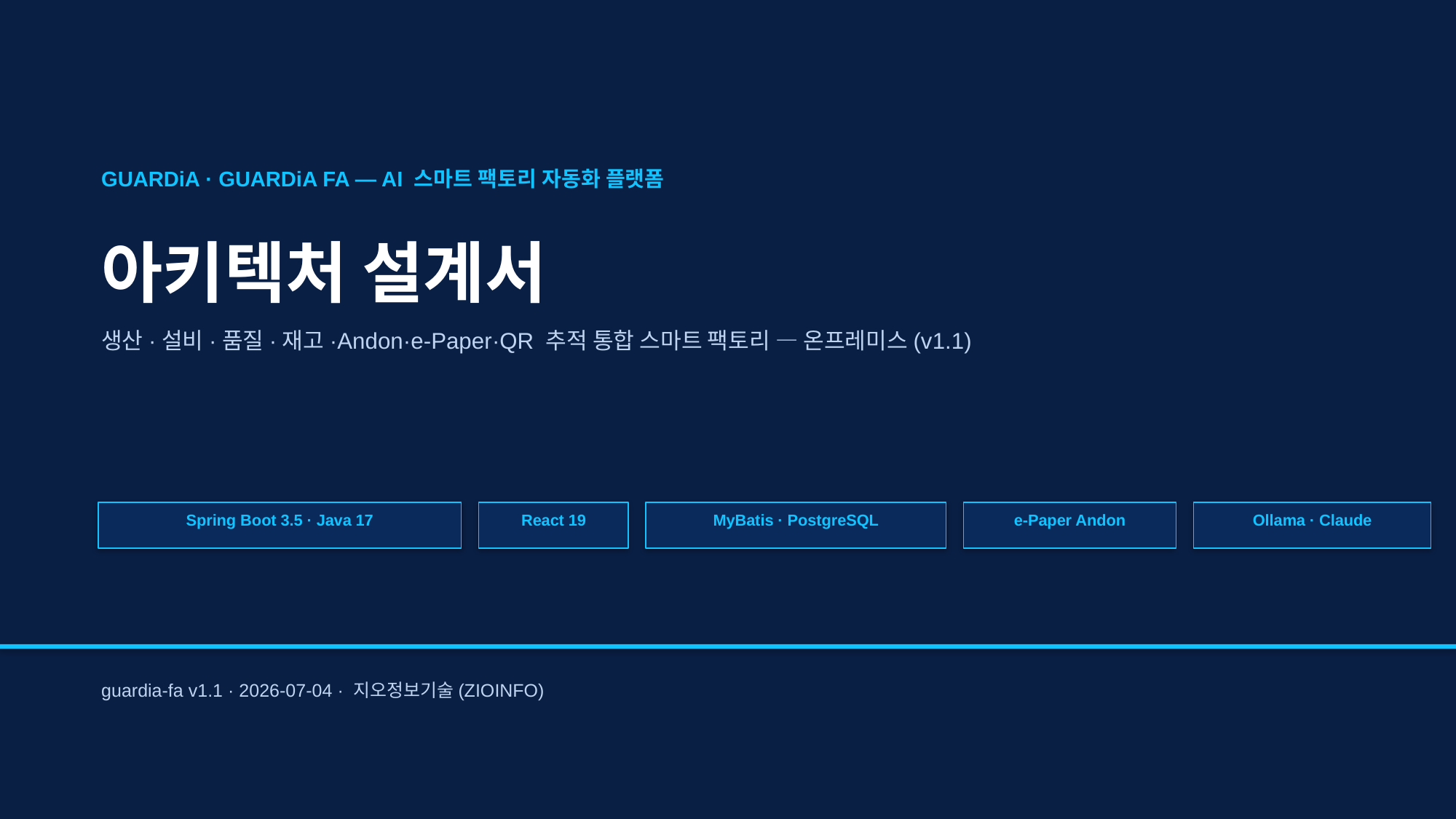

GUARDiA · GUARDiA FA — AI 스마트 팩토리 자동화 플랫폼
아키텍처 설계서
생산·설비·품질·재고·Andon·e-Paper·QR 추적 통합 스마트 팩토리 — 온프레미스(v1.1)

Spring Boot 3.5 · Java 17
React 19
MyBatis · PostgreSQL
e-Paper Andon
Ollama · Claude

guardia-fa v1.1 · 2026-07-04 · 지오정보기술(ZIOINFO)